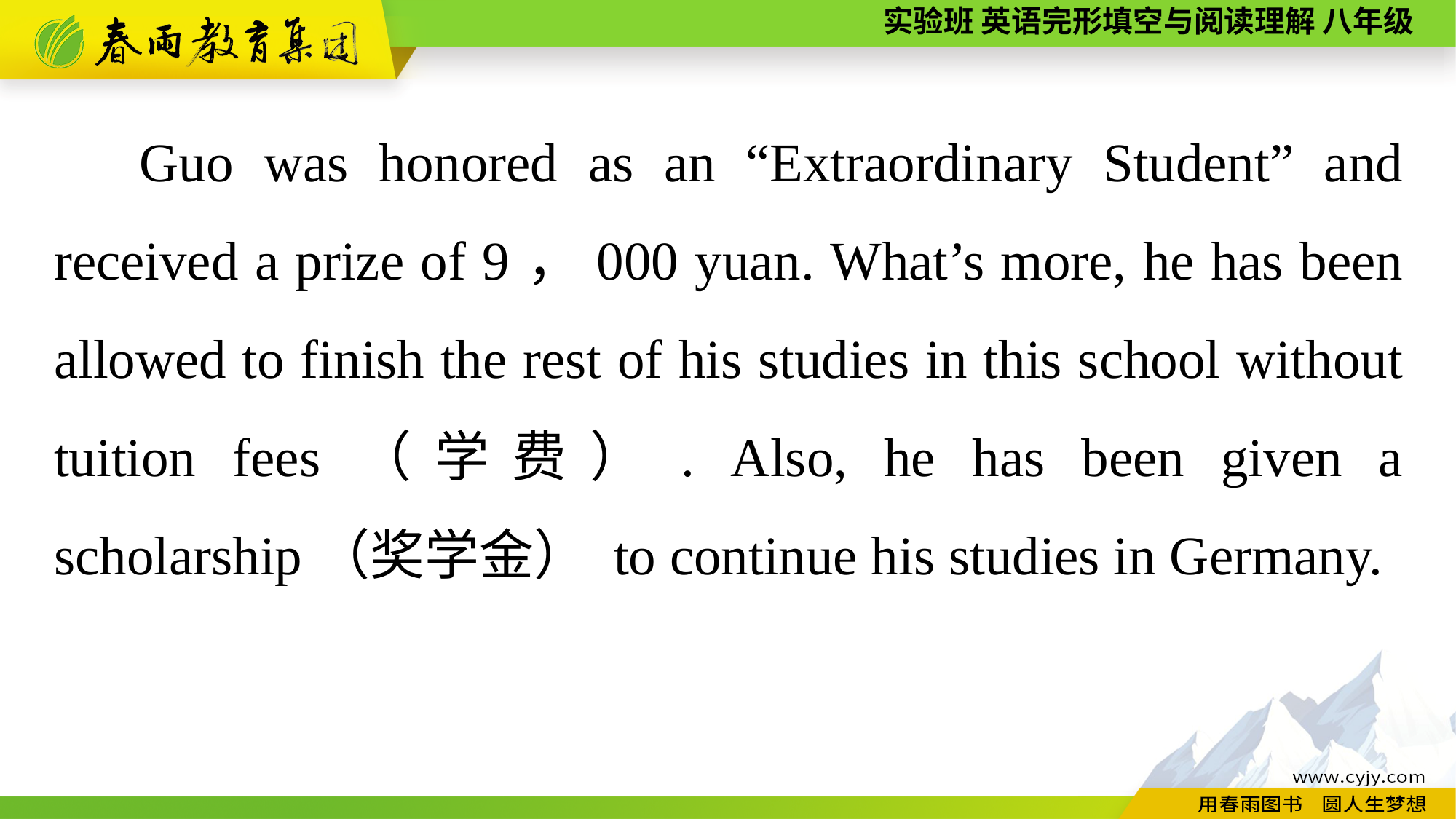

Guo was honored as an “Extraordinary Student” and received a prize of 9，000 yuan. What’s more, he has been allowed to finish the rest of his studies in this school without tuition fees（学费）. Also, he has been given a scholarship（奖学金） to continue his studies in Germany.